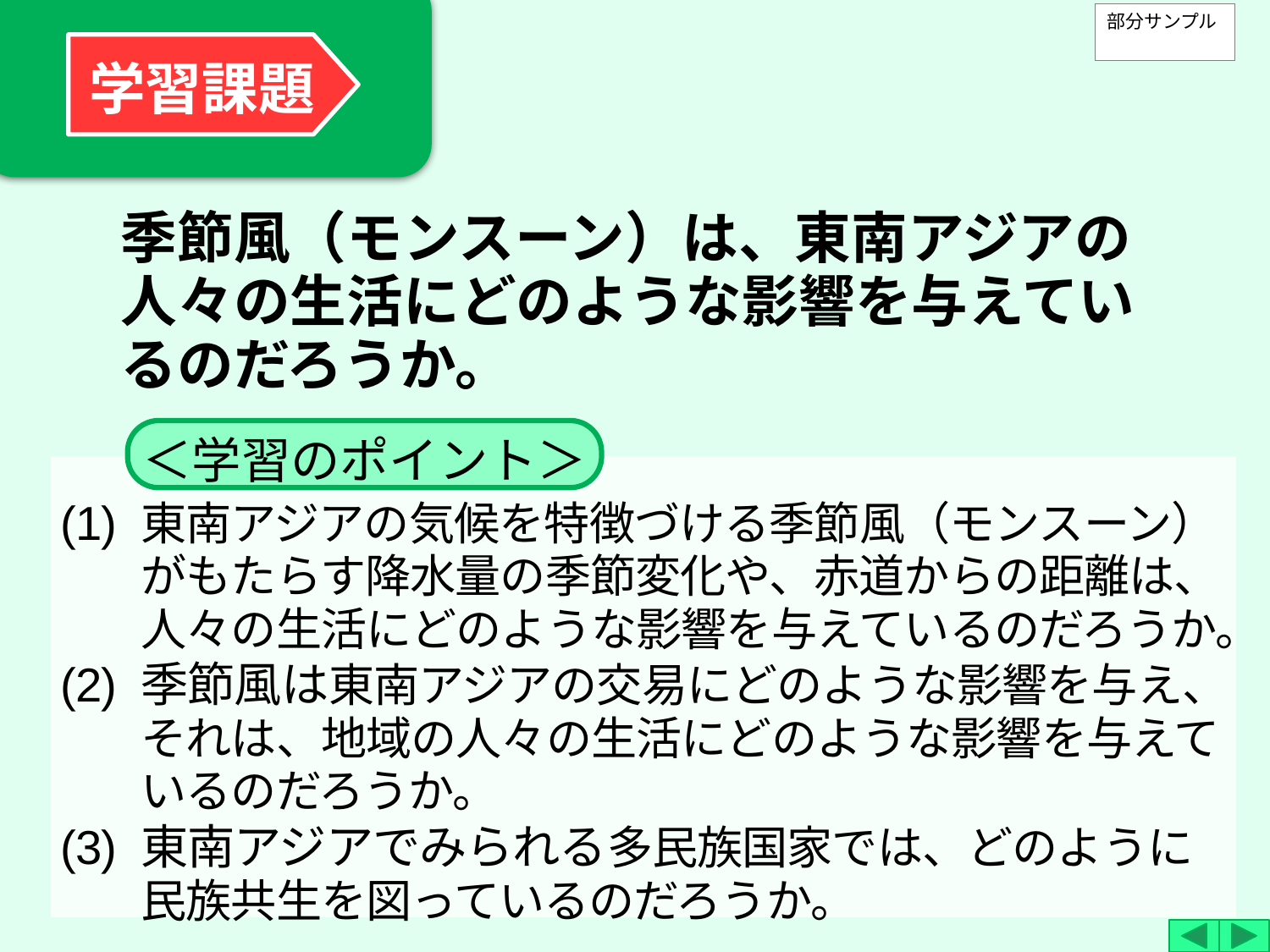

部分サンプル
学習課題
季節風（モンスーン）は、東南アジアの人々の生活にどのような影響を与えているのだろうか。
＜学習のポイント＞
(1)	東南アジアの気候を特徴づける季節風（モンスーン）がもたらす降水量の季節変化や、赤道からの距離は、人々の生活にどのような影響を与えているのだろうか。
(2)	季節風は東南アジアの交易にどのような影響を与え、それは、地域の人々の生活にどのような影響を与えているのだろうか。
(3)	東南アジアでみられる多民族国家では、どのように民族共生を図っているのだろうか。